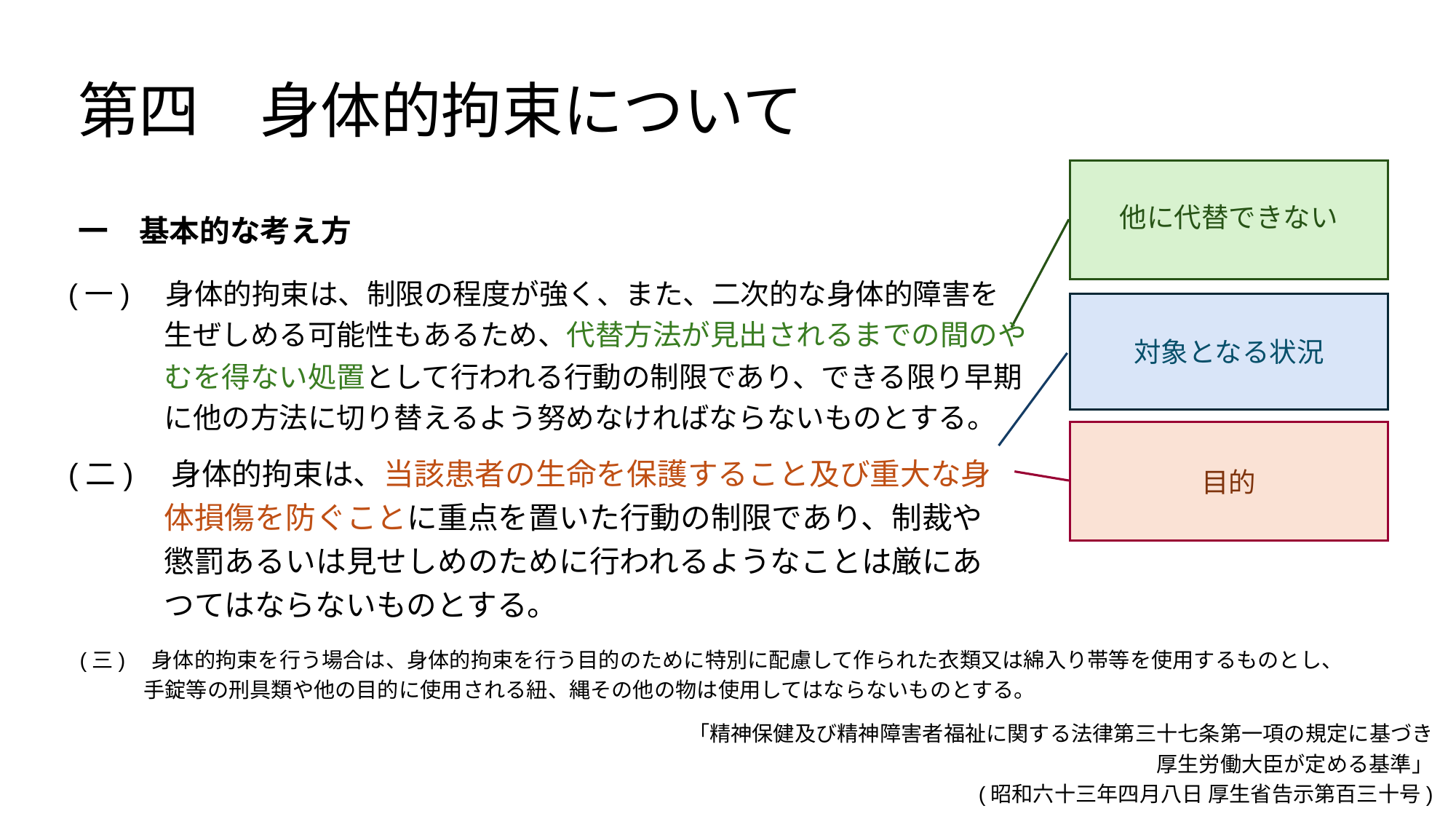

第四　身体的拘束について

他に代替できない
一　基本的な考え方
(一)　身体的拘束は、制限の程度が強く、また、二次的な身体的障害を生ぜしめる可能性もあるため、代替方法が見出されるまでの間のやむを得ない処置として行われる行動の制限であり、できる限り早期に他の方法に切り替えるよう努めなければならないものとする。

対象となる状況
目的
(二)　身体的拘束は、当該患者の生命を保護すること及び重大な身体損傷を防ぐことに重点を置いた行動の制限であり、制裁や懲罰あるいは見せしめのために行われるようなことは厳にあつてはならないものとする。

(三)　身体的拘束を行う場合は、身体的拘束を行う目的のために特別に配慮して作られた衣類又は綿入り帯等を使用するものとし、
　　　手錠等の刑具類や他の目的に使用される紐、縄その他の物は使用してはならないものとする。
「精神保健及び精神障害者福祉に関する法律第三十七条第一項の規定に基づき
厚生労働大臣が定める基準」
(昭和六十三年四月八日 厚生省告示第百三十号)